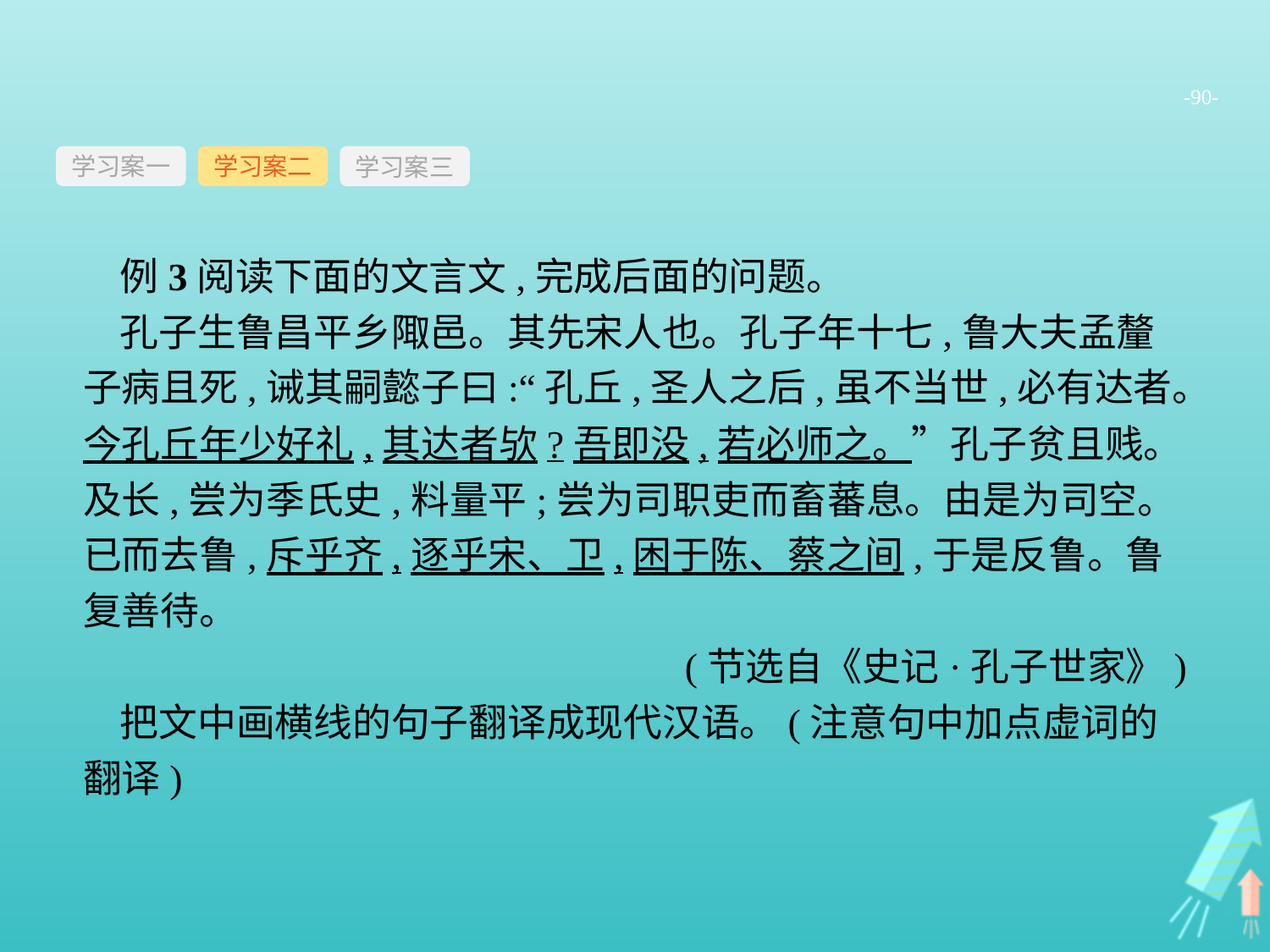

-90-
学习案一
学习案三
学习案二
例3阅读下面的文言文,完成后面的问题。
孔子生鲁昌平乡陬邑。其先宋人也。孔子年十七,鲁大夫孟釐子病且死,诫其嗣懿子曰:“孔丘,圣人之后,虽不当世,必有达者。今孔丘年少好礼,其达者欤?吾即没,若必师之。”孔子贫且贱。及长,尝为季氏史,料量平;尝为司职吏而畜蕃息。由是为司空。已而去鲁,斥乎齐,逐乎宋、卫,困于陈、蔡之间,于是反鲁。鲁复善待。
(节选自《史记·孔子世家》)
把文中画横线的句子翻译成现代汉语。(注意句中加点虚词的翻译)